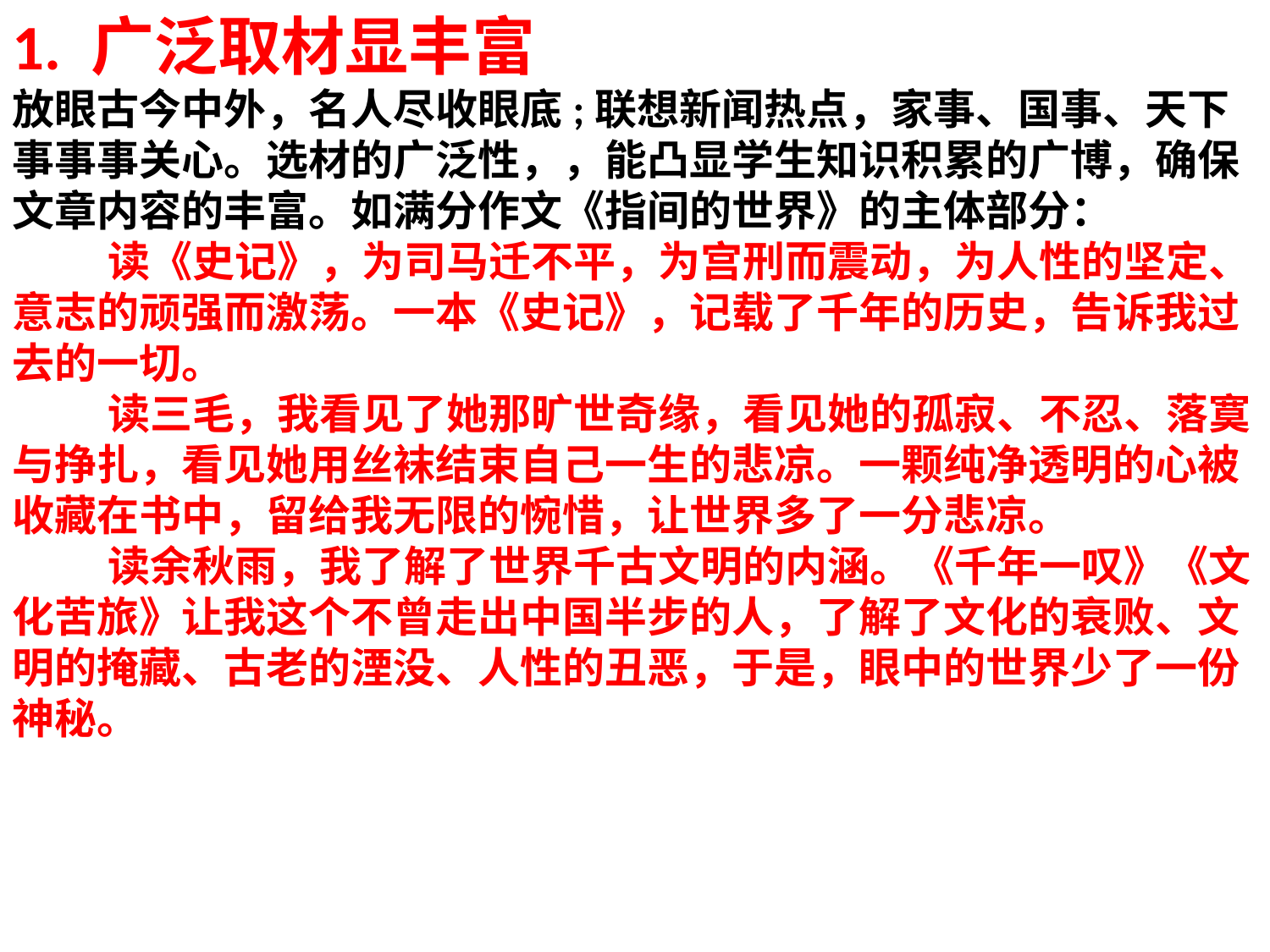

1. 广泛取材显丰富
放眼古今中外，名人尽收眼底;联想新闻热点，家事、国事、天下事事事关心。选材的广泛性，，能凸显学生知识积累的广博，确保文章内容的丰富。如满分作文《指间的世界》的主体部分：
         读《史记》，为司马迁不平，为宫刑而震动，为人性的坚定、意志的顽强而激荡。一本《史记》，记载了千年的历史，告诉我过去的一切。
         读三毛，我看见了她那旷世奇缘，看见她的孤寂、不忍、落寞与挣扎，看见她用丝袜结束自己一生的悲凉。一颗纯净透明的心被收藏在书中，留给我无限的惋惜，让世界多了一分悲凉。
         读余秋雨，我了解了世界千古文明的内涵。《千年一叹》《文化苦旅》让我这个不曾走出中国半步的人，了解了文化的衰败、文明的掩藏、古老的湮没、人性的丑恶，于是，眼中的世界少了一份神秘。